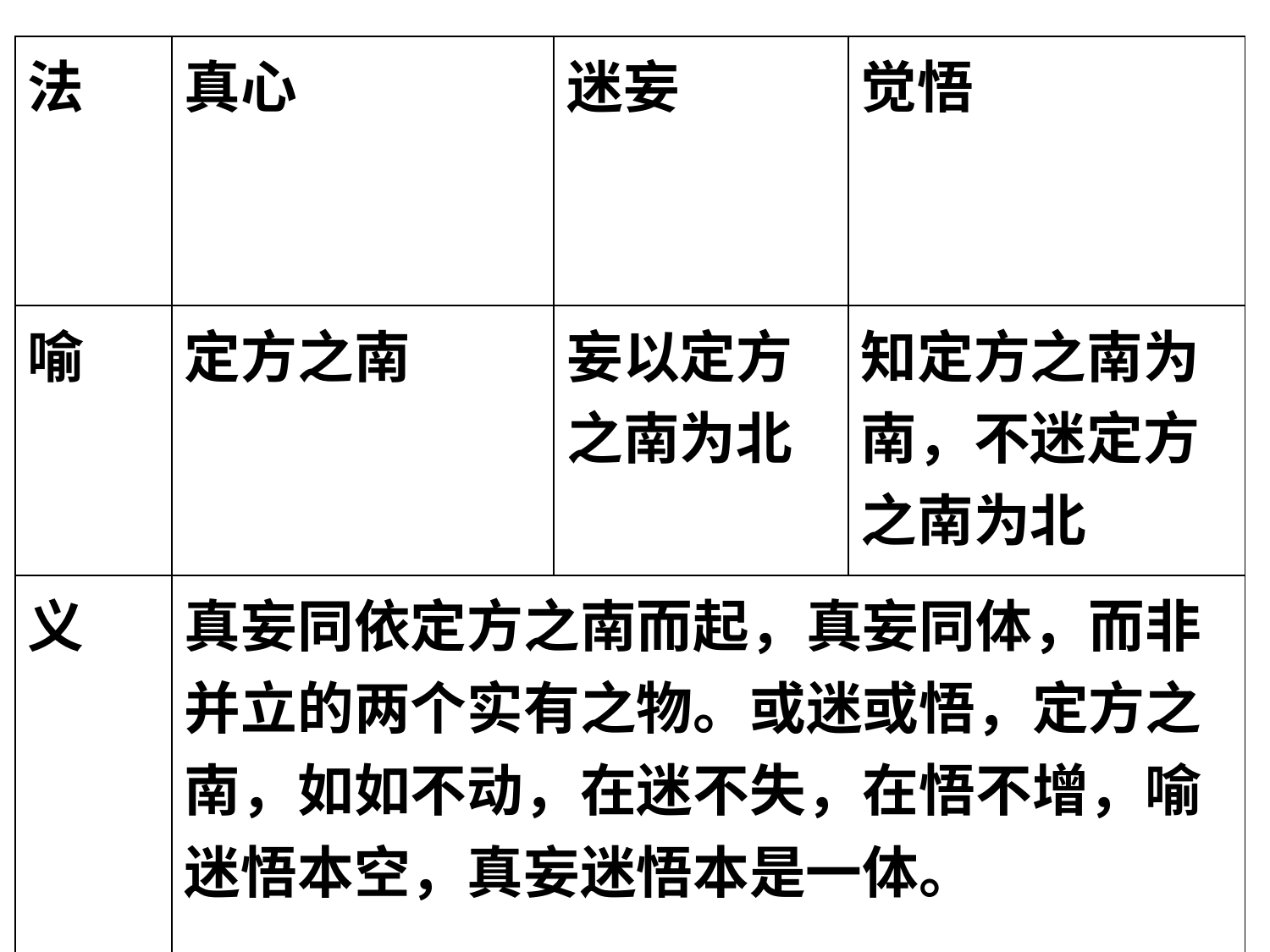

| 法 | 真心 | 迷妄 | 觉悟 |
| --- | --- | --- | --- |
| 喻 | 定方之南 | 妄以定方之南为北 | 知定方之南为南，不迷定方之南为北 |
| 义 | 真妄同依定方之南而起，真妄同体，而非并立的两个实有之物。或迷或悟，定方之南，如如不动，在迷不失，在悟不增，喻迷悟本空，真妄迷悟本是一体。 |  |  |